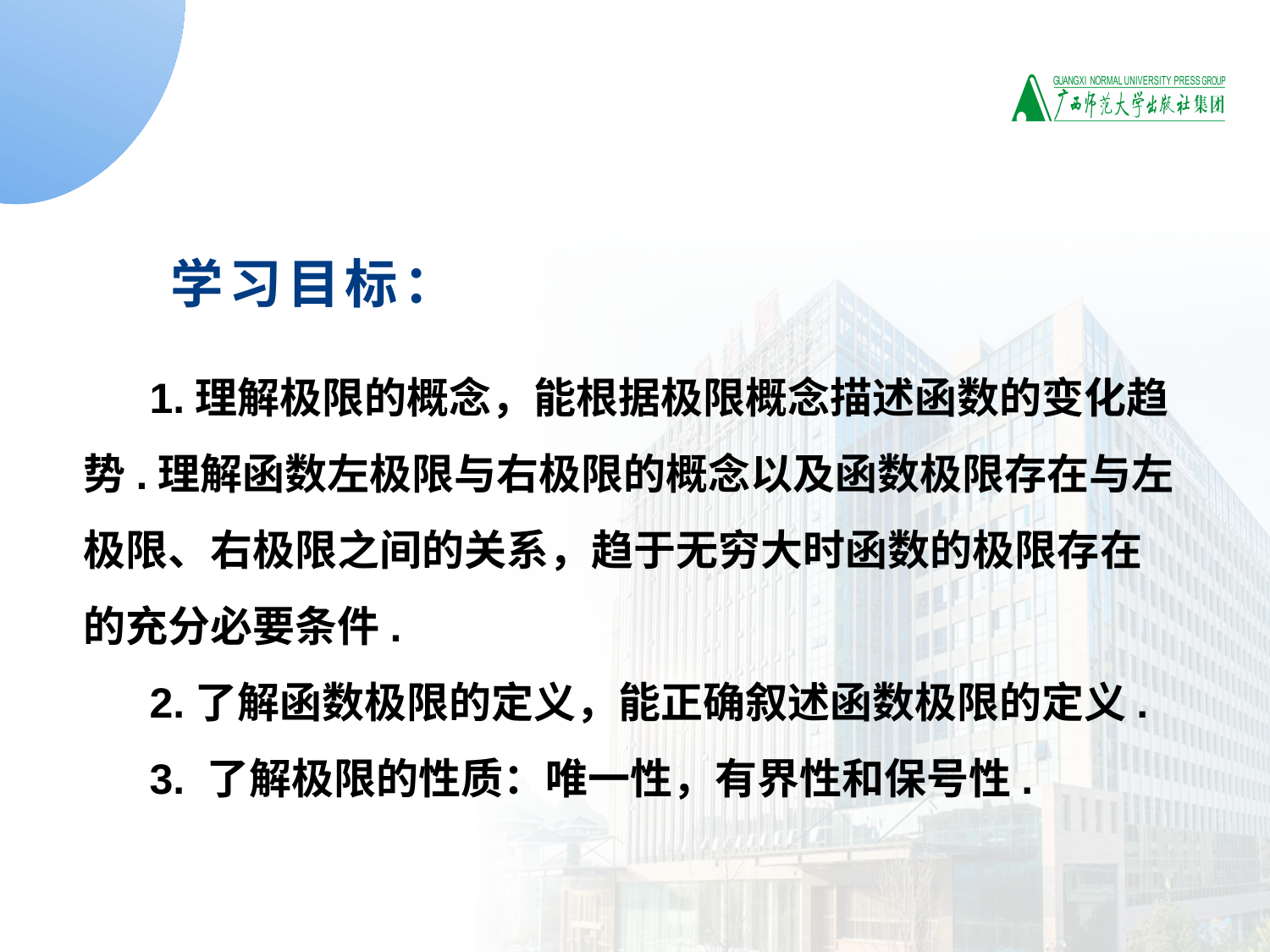

学习目标：
  1.理解极限的概念，能根据极限概念描述函数的变化趋势.理解函数左极限与右极限的概念以及函数极限存在与左极限、右极限之间的关系，趋于无穷大时函数的极限存在的充分必要条件.
  2.了解函数极限的定义，能正确叙述函数极限的定义.
  3. 了解极限的性质：唯一性，有界性和保号性.